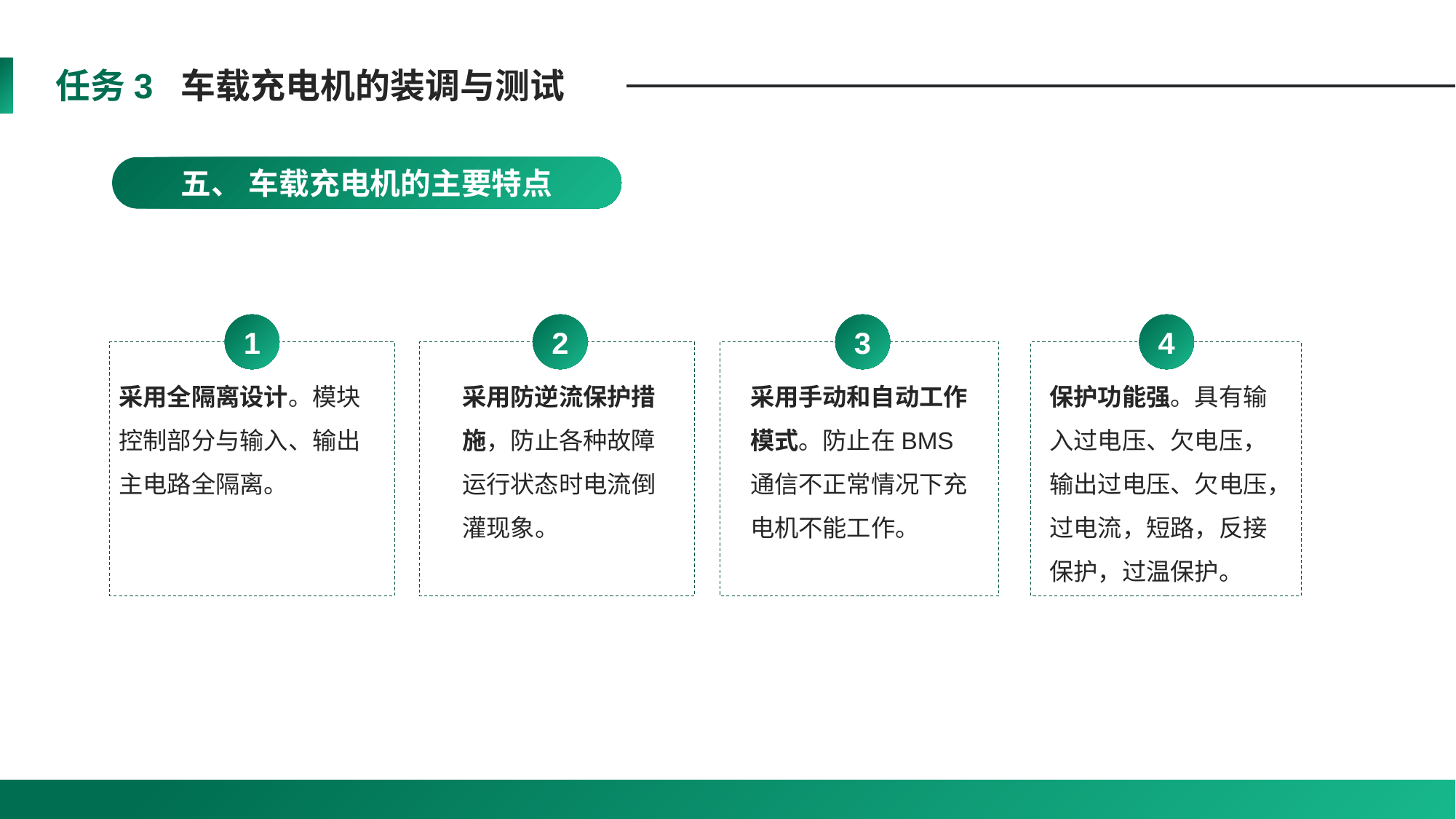

任务3  车载充电机的装调与测试

五、 车载充电机的主要特点
1
2
3
4

采用全隔离设计。模块控制部分与输入、输出主电路全隔离。
采用防逆流保护措施，防止各种故障运行状态时电流倒灌现象。
采用手动和自动工作模式。防止在BMS通信不正常情况下充电机不能工作。
保护功能强。具有输入过电压、欠电压，输出过电压、欠电压，过电流，短路，反接保护，过温保护。